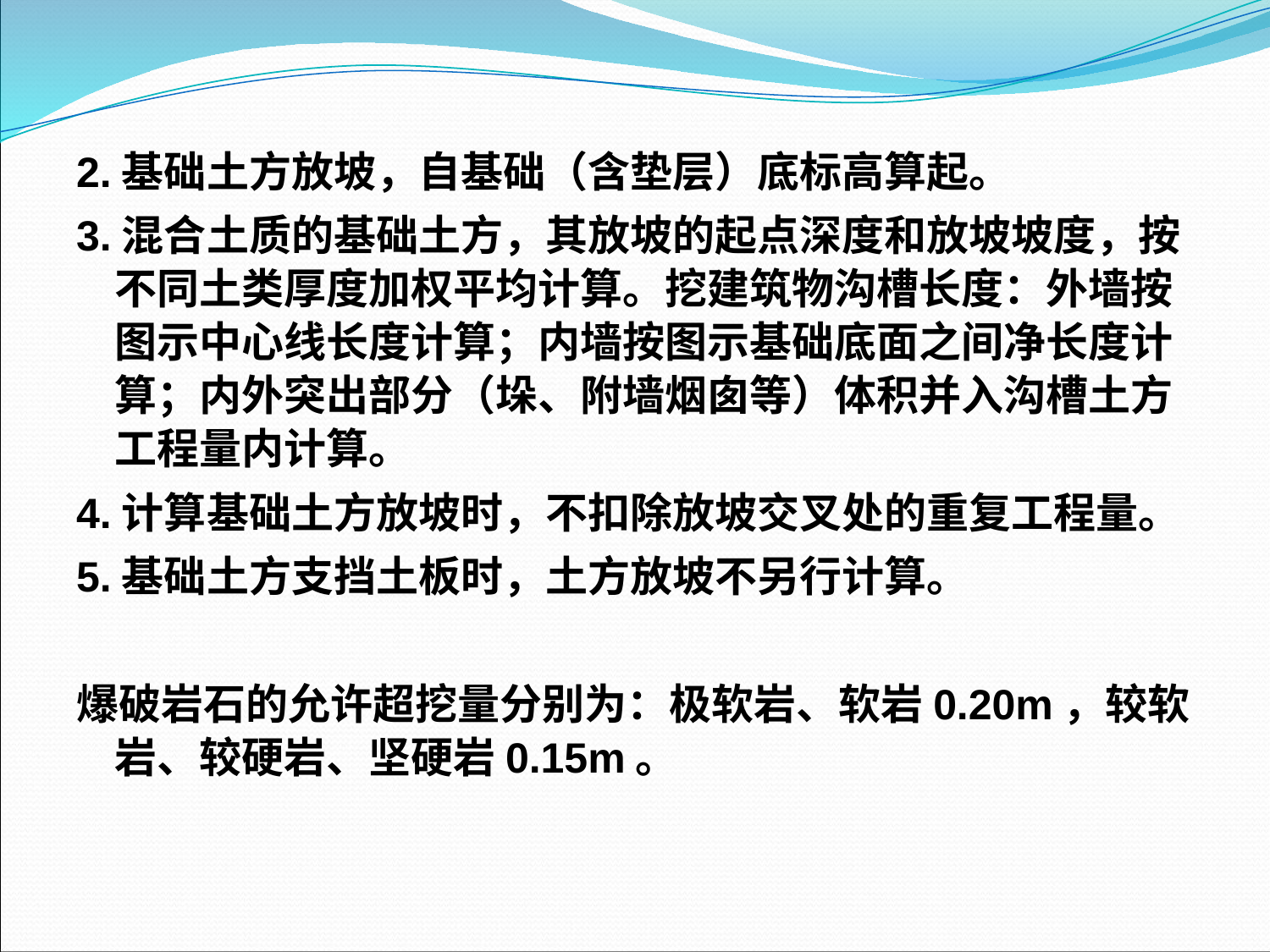

2.基础土方放坡，自基础（含垫层）底标高算起。
3.混合土质的基础土方，其放坡的起点深度和放坡坡度，按不同土类厚度加权平均计算。挖建筑物沟槽长度：外墙按图示中心线长度计算；内墙按图示基础底面之间净长度计算；内外突出部分（垛、附墙烟囱等）体积并入沟槽土方工程量内计算。
4.计算基础土方放坡时，不扣除放坡交叉处的重复工程量。
5.基础土方支挡土板时，土方放坡不另行计算。

爆破岩石的允许超挖量分别为：极软岩、软岩0.20m，较软岩、较硬岩、坚硬岩0.15m。